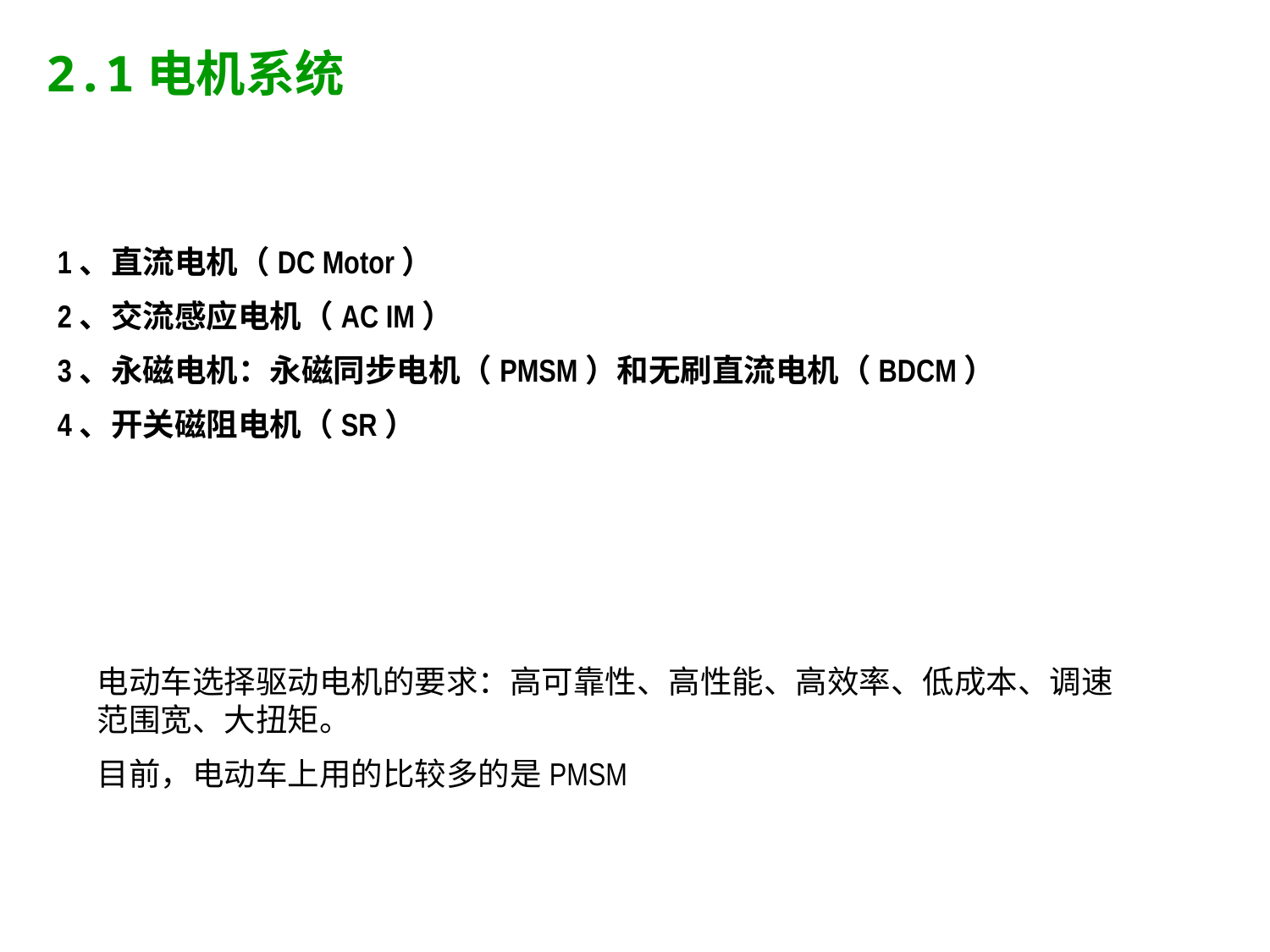

2.1电机系统
1、直流电机（DC Motor）
2、交流感应电机（AC IM）
3、永磁电机：永磁同步电机（PMSM）和无刷直流电机（BDCM）
4、开关磁阻电机（SR）
电动车选择驱动电机的要求：高可靠性、高性能、高效率、低成本、调速范围宽、大扭矩。
目前，电动车上用的比较多的是PMSM